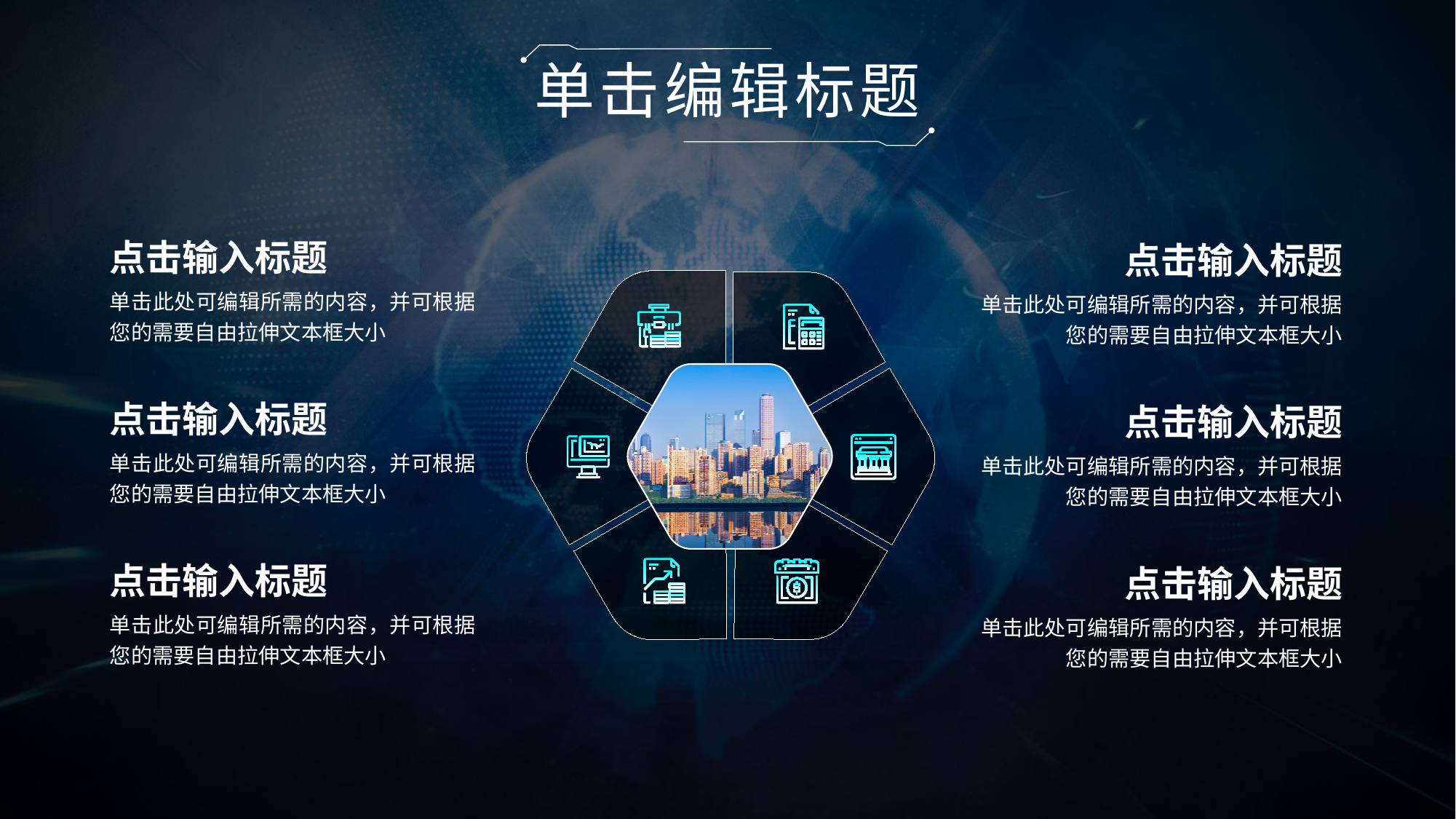

单击编辑标题
点击输入标题
单击此处可编辑所需的内容，并可根据您的需要自由拉伸文本框大小
点击输入标题
单击此处可编辑所需的内容，并可根据您的需要自由拉伸文本框大小
点击输入标题
单击此处可编辑所需的内容，并可根据您的需要自由拉伸文本框大小
点击输入标题
单击此处可编辑所需的内容，并可根据您的需要自由拉伸文本框大小
点击输入标题
单击此处可编辑所需的内容，并可根据您的需要自由拉伸文本框大小
点击输入标题
单击此处可编辑所需的内容，并可根据您的需要自由拉伸文本框大小